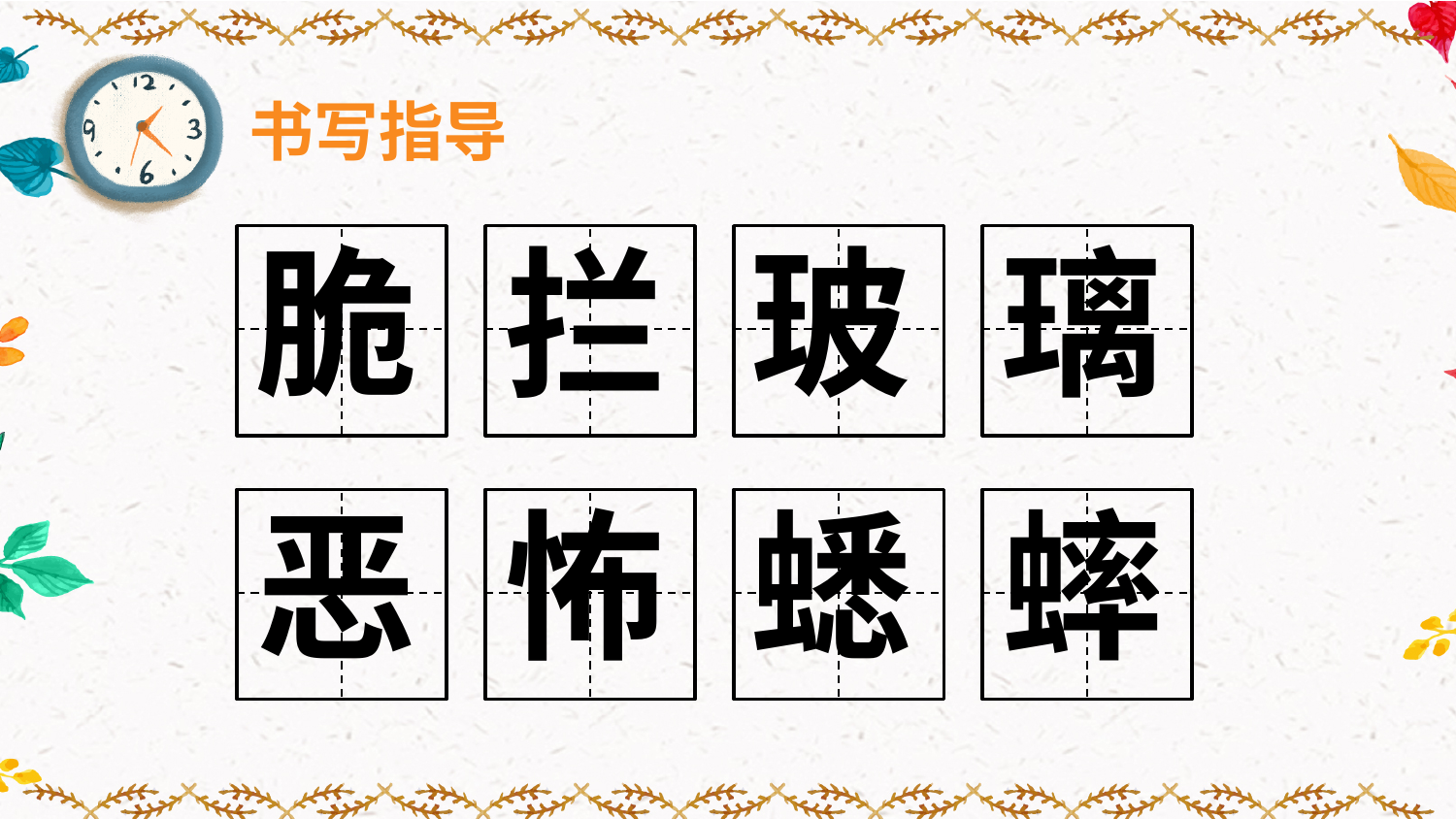

书写指导
脆

拦

玻

璃

恶

怖

蟋

蟀